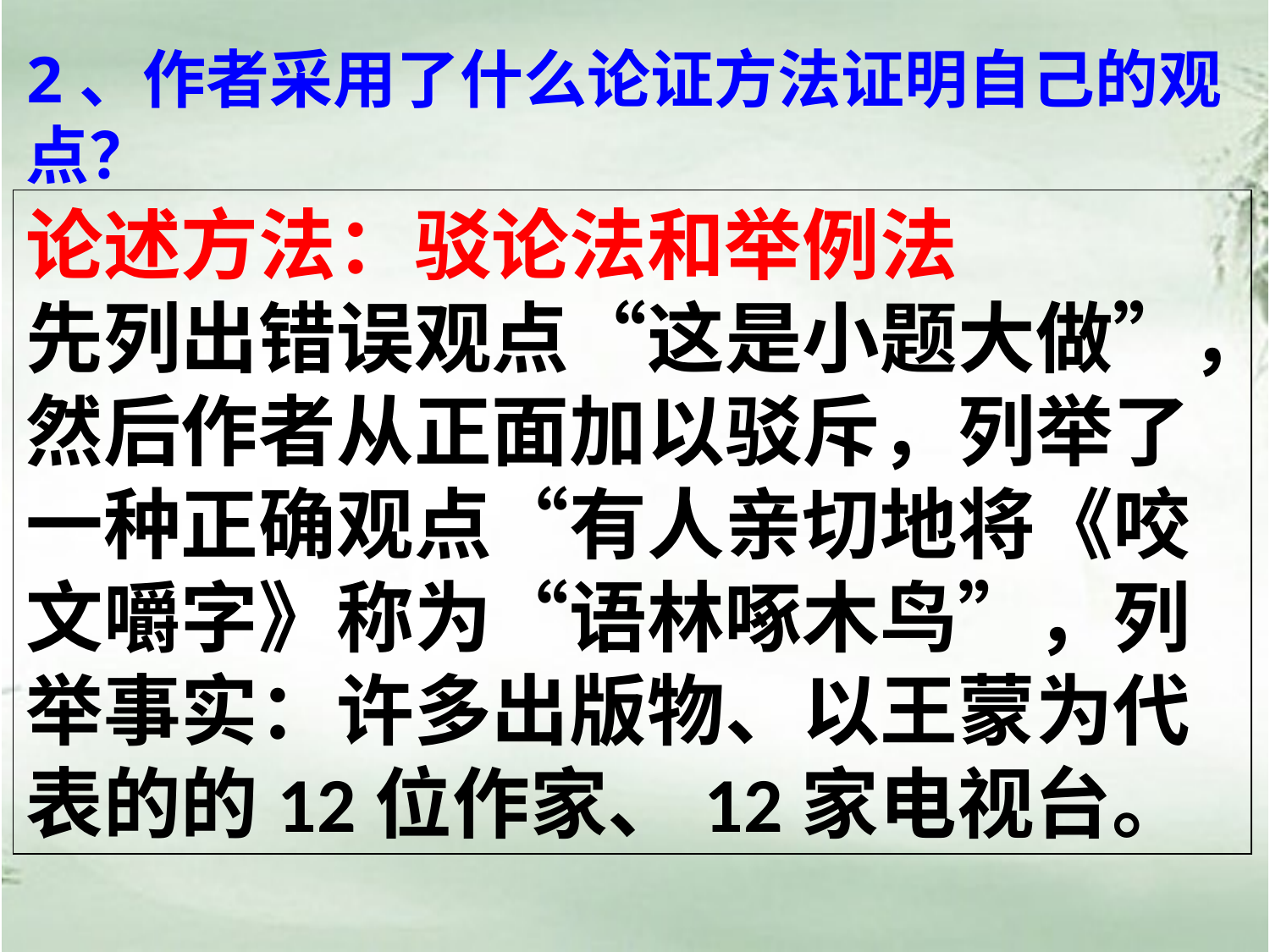

2、作者采用了什么论证方法证明自己的观点？

论述方法：驳论法和举例法
先列出错误观点“这是小题大做”，然后作者从正面加以驳斥，列举了一种正确观点“有人亲切地将《咬文嚼字》称为“语林啄木鸟”，列举事实：许多出版物、以王蒙为代表的的12位作家、12家电视台。